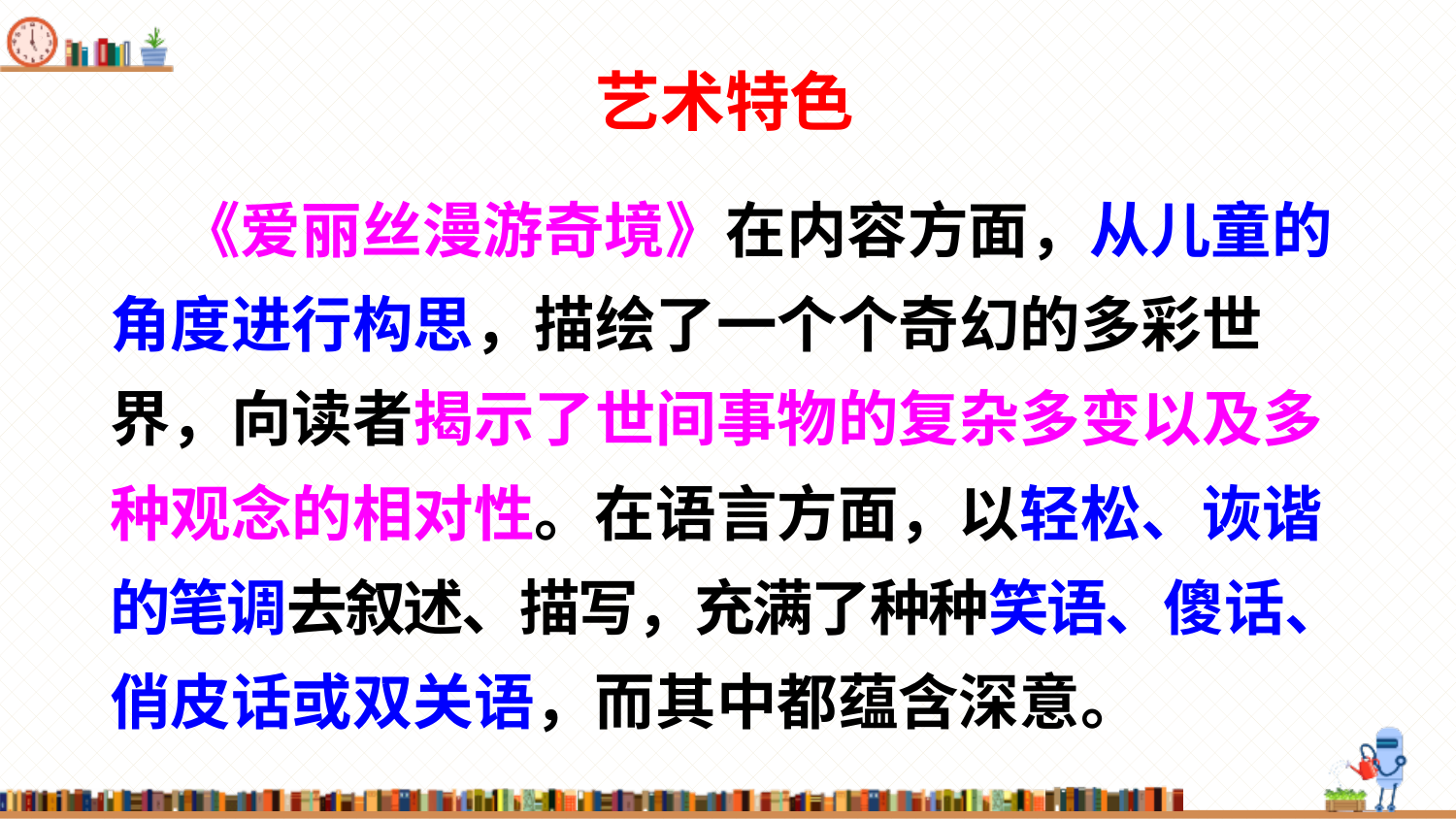

艺术特色
    《爱丽丝漫游奇境》在内容方面，从儿童的角度进行构思，描绘了一个个奇幻的多彩世界，向读者揭示了世间事物的复杂多变以及多种观念的相对性。在语言方面，以轻松、诙谐的笔调去叙述、描写，充满了种种笑语、傻话、俏皮话或双关语，而其中都蕴含深意。